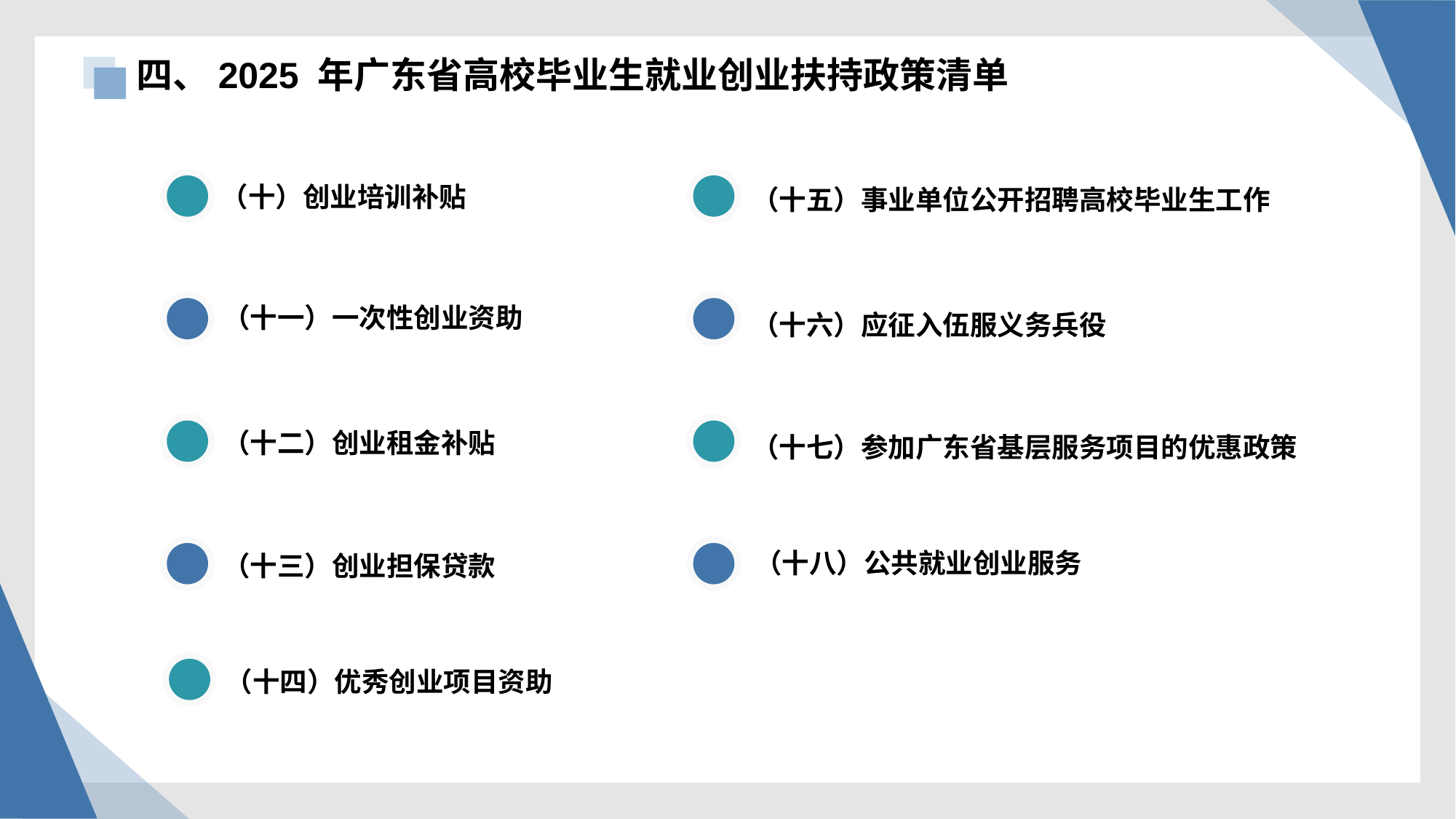

四、2025 年广东省高校毕业生就业创业扶持政策清单

（十）创业培训补贴

（十五）事业单位公开招聘高校毕业生工作

（十一）一次性创业资助

（十六）应征入伍服义务兵役

（十二）创业租金补贴
（十七）参加广东省基层服务项目的优惠政策

（十八）公共就业创业服务

（十三）创业担保贷款

（十四）优秀创业项目资助